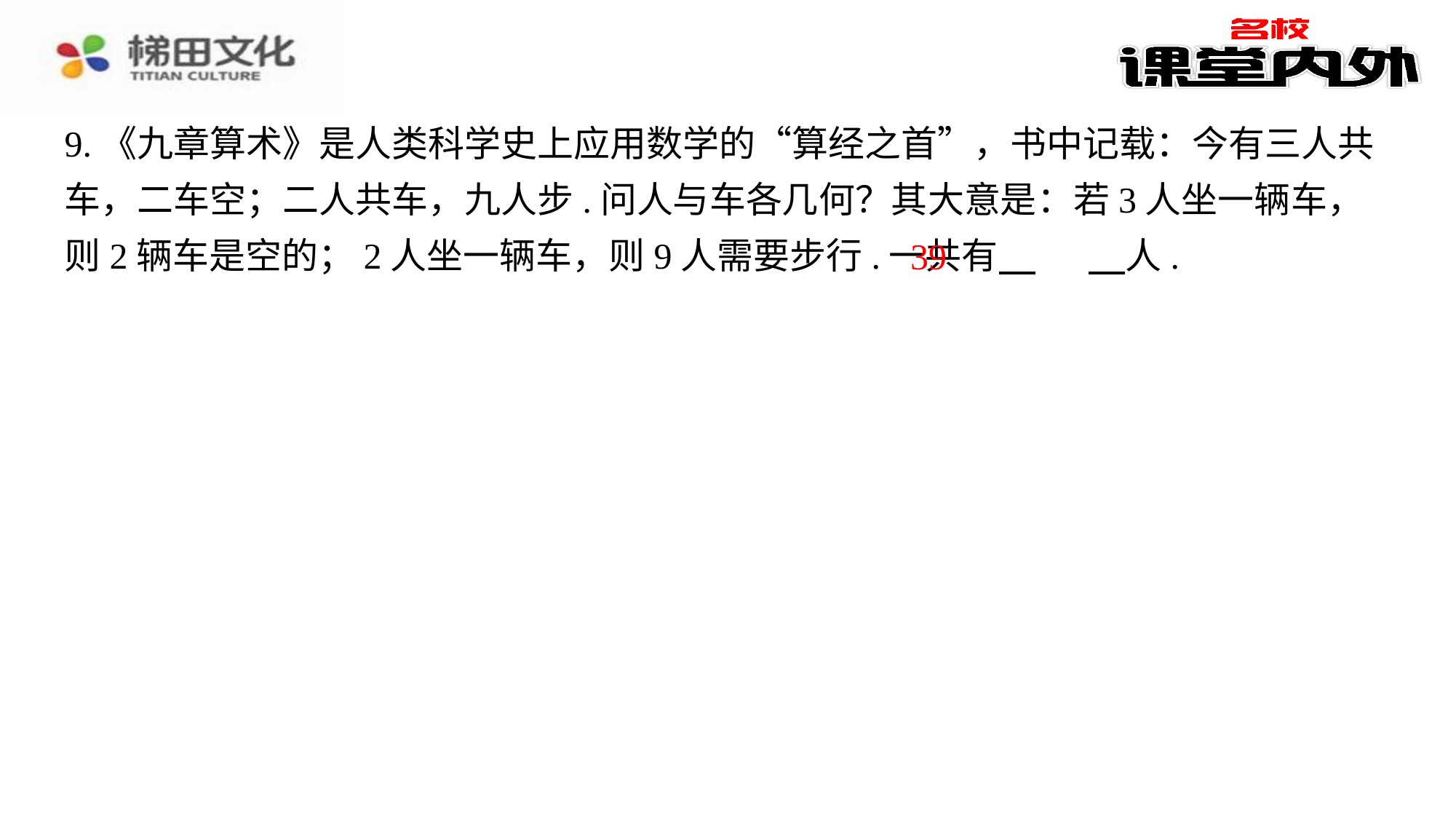

9.《九章算术》是人类科学史上应用数学的“算经之首”，书中记载：今有三人共车，二车空；二人共车，九人步.问人与车各几何？其大意是：若3人坐一辆车，则2辆车是空的；2人坐一辆车，则9人需要步行.一共有 　39　⁠人.
39